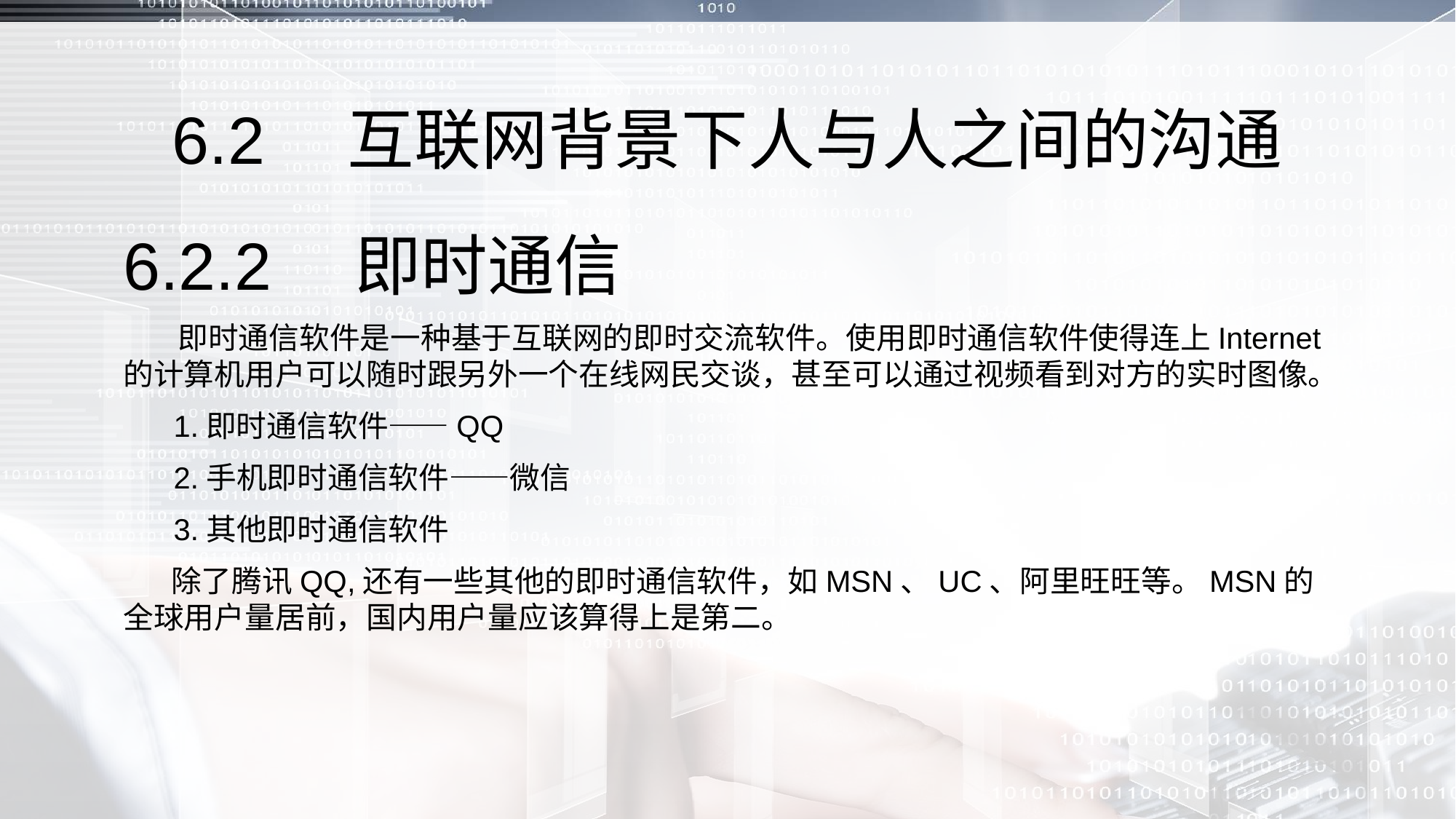

# 6.2　互联网背景下人与人之间的沟通
6.2.2　即时通信
       即时通信软件是一种基于互联网的即时交流软件。使用即时通信软件使得连上Internet的计算机用户可以随时跟另外一个在线网民交谈，甚至可以通过视频看到对方的实时图像。
      1.即时通信软件——QQ
      2.手机即时通信软件——微信
      3.其他即时通信软件
      除了腾讯QQ,还有一些其他的即时通信软件，如MSN、UC、阿里旺旺等。MSN的全球用户量居前，国内用户量应该算得上是第二。